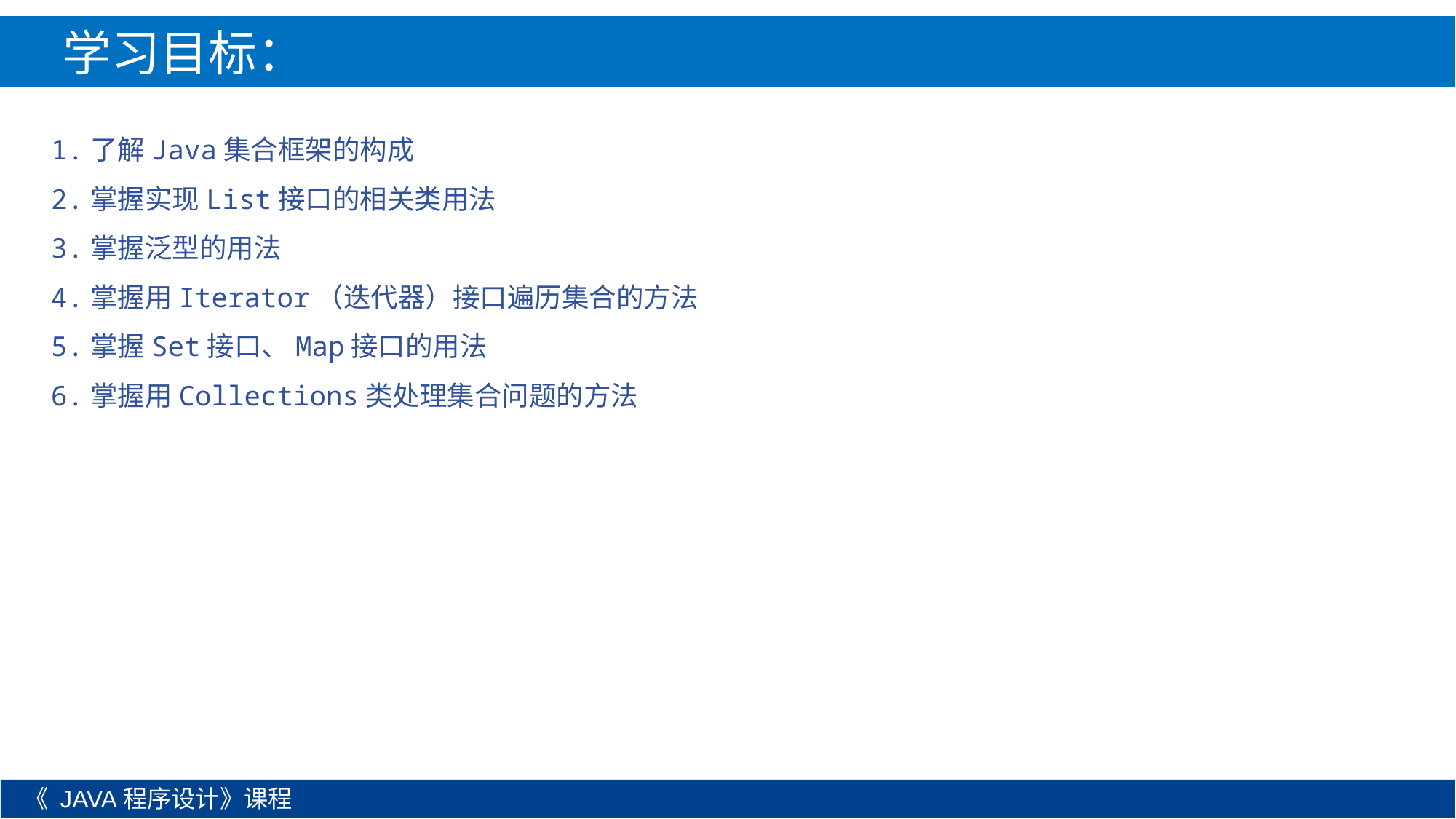

学习目标：
1.了解Java集合框架的构成
2.掌握实现List接口的相关类用法
3.掌握泛型的用法
4.掌握用Iterator（迭代器）接口遍历集合的方法
5.掌握Set接口、Map接口的用法
6.掌握用Collections类处理集合问题的方法

《 JAVA程序设计》课程